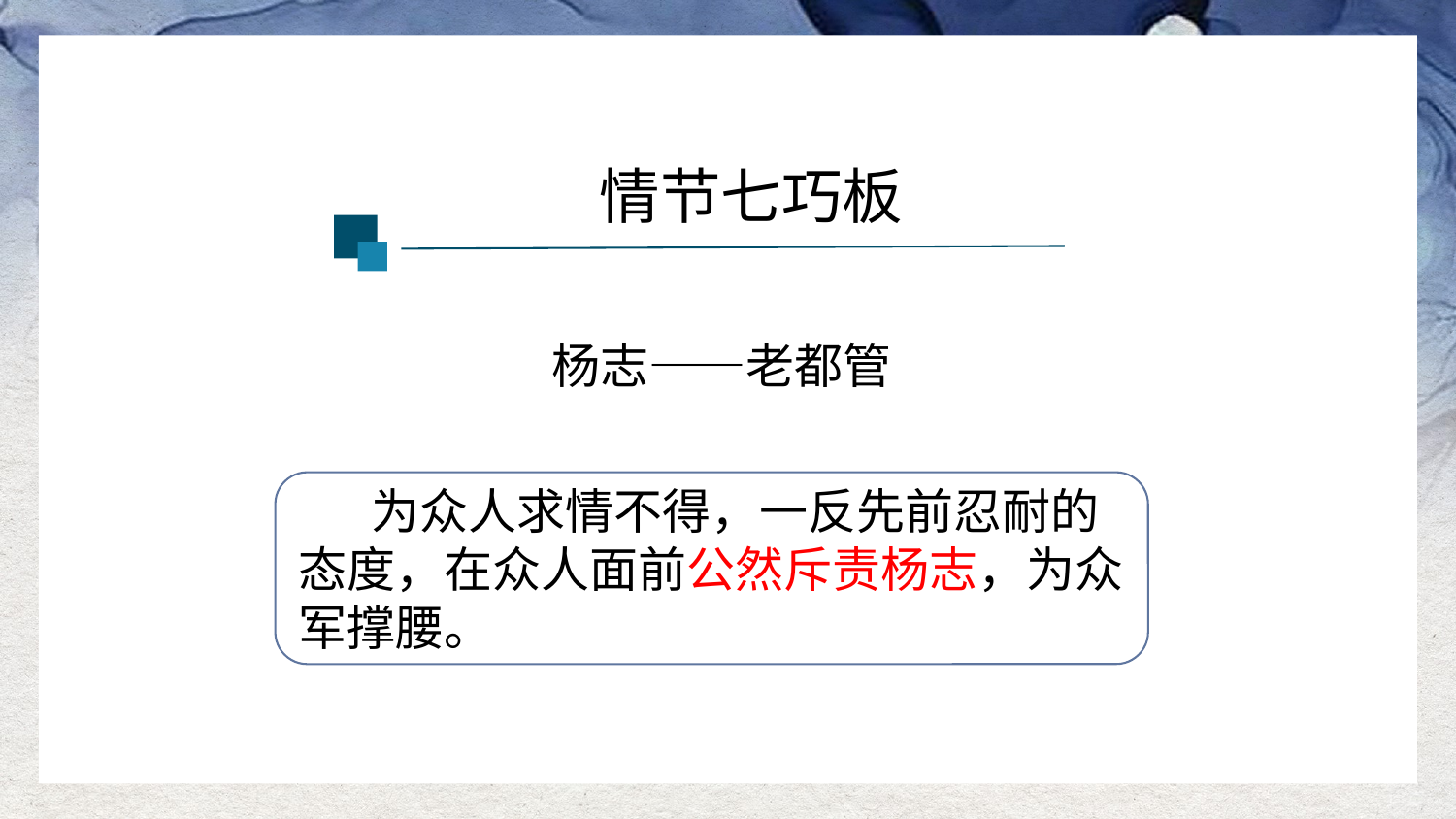

情节七巧板

杨志——老都管
为众人求情不得，一反先前忍耐的态度，在众人面前公然斥责杨志，为众军撑腰。